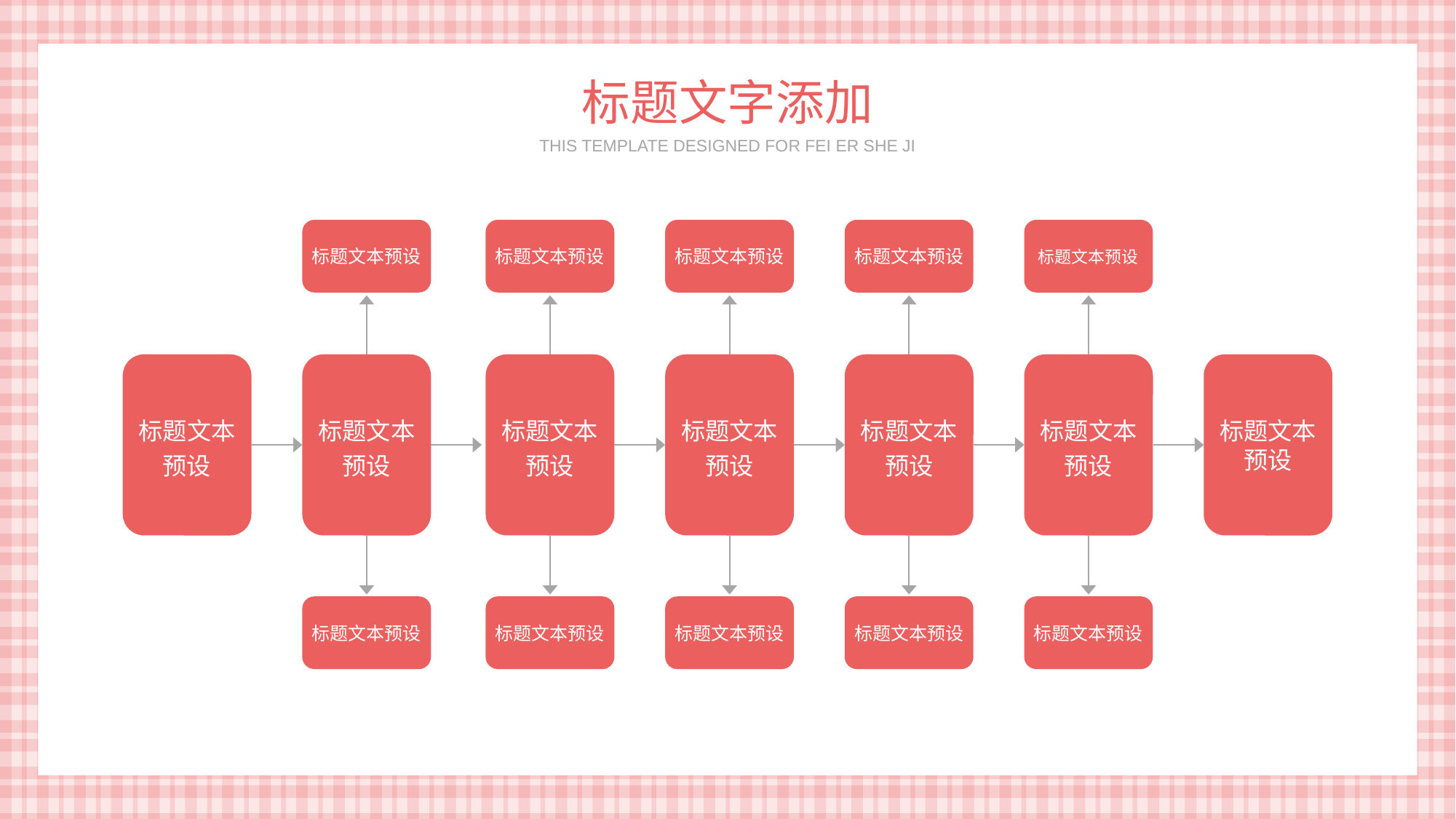

标题文字添加
THIS TEMPLATE DESIGNED FOR FEI ER SHE JI
标题文本预设
标题文本预设
标题文本预设
标题文本预设
标题文本预设
标题文本
预设
标题文本
预设
标题文本
预设
标题文本
预设
标题文本
预设
标题文本
预设
标题文本
预设
标题文本预设
标题文本预设
标题文本预设
标题文本预设
标题文本预设